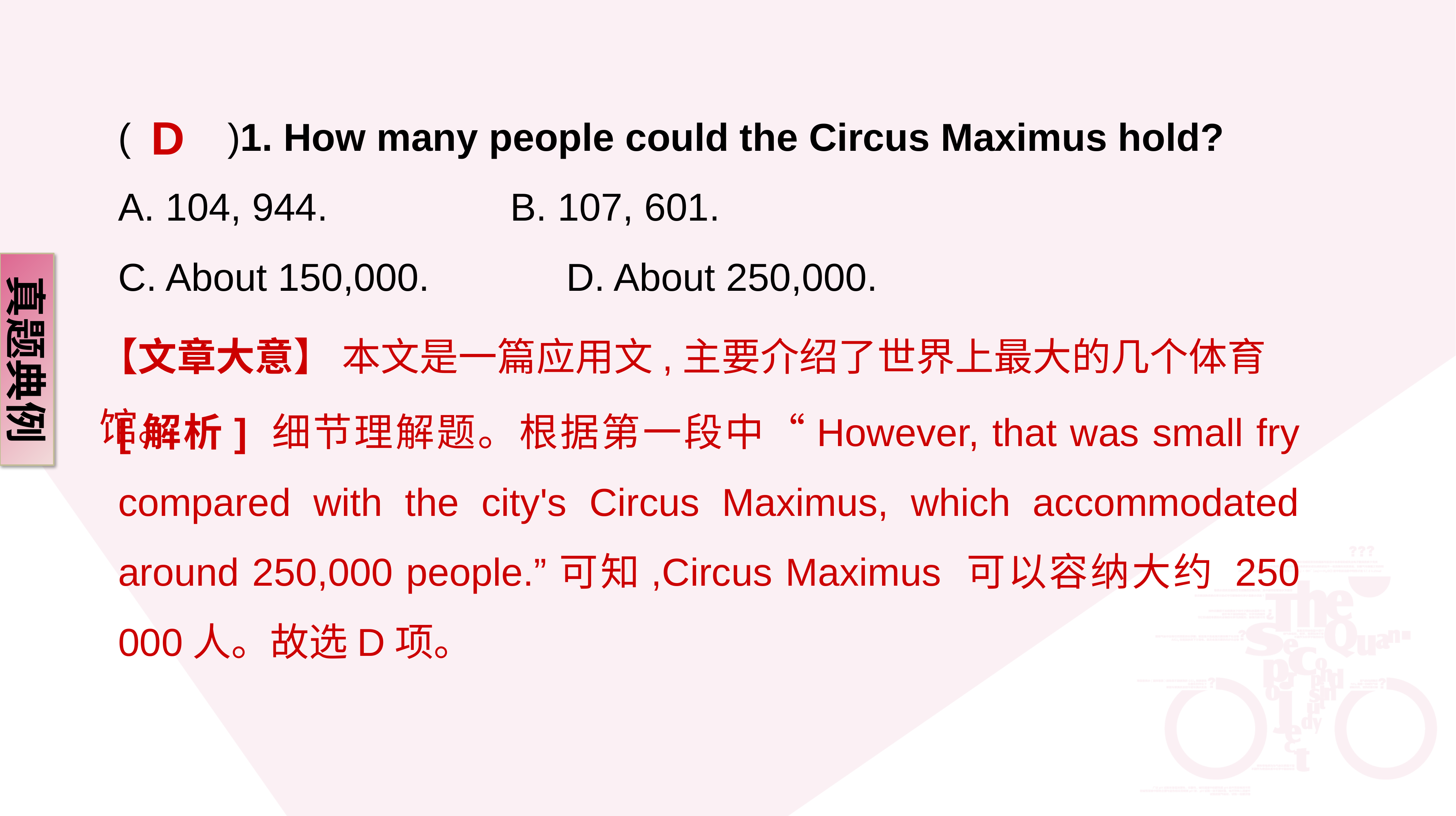

D
(　　)1. How many people could the Circus Maximus hold?
A. 104, 944. 				B. 107, 601.
C. About 150,000. 			D. About 250,000.
真题典例
【文章大意】 本文是一篇应用文,主要介绍了世界上最大的几个体育馆。
[解析] 细节理解题。根据第一段中“However, that was small fry compared with the city's Circus Maximus, which accommodated around 250,000 people.”可知,Circus Maximus 可以容纳大约 250 000人。故选D项。